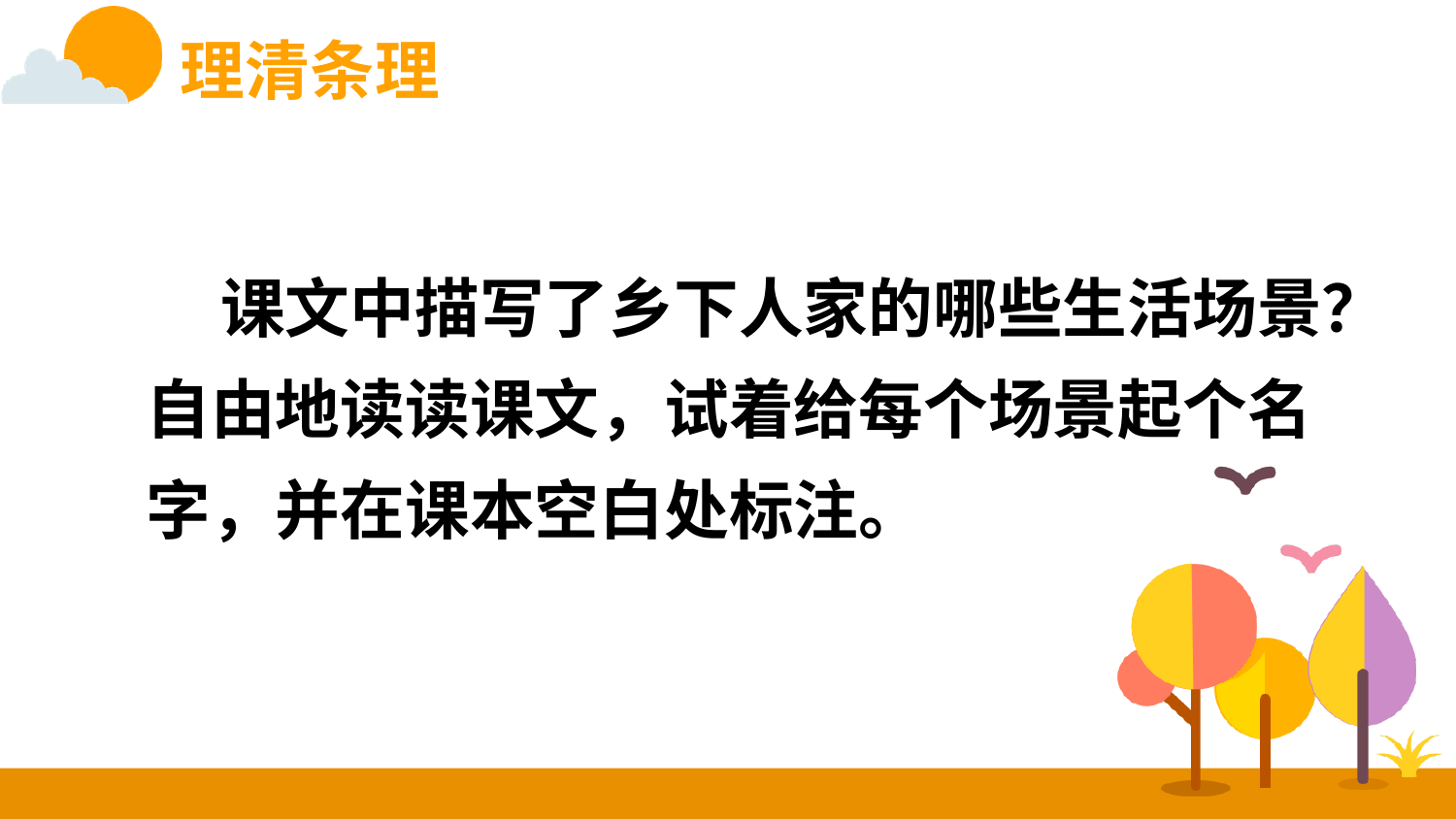

理清条理
    课文中描写了乡下人家的哪些生活场景？自由地读读课文，试着给每个场景起个名字，并在课本空白处标注。